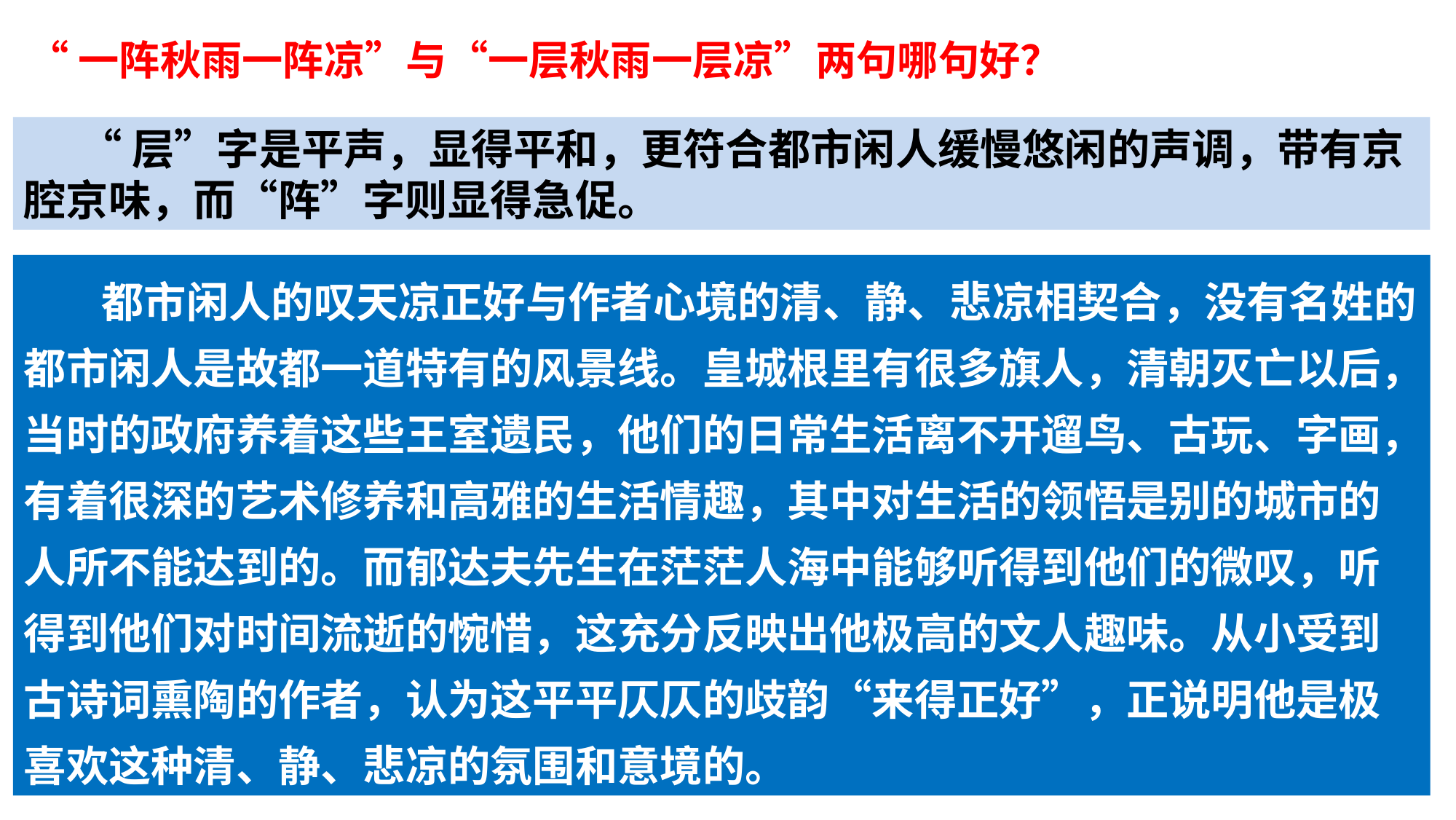

“一阵秋雨一阵凉”与“一层秋雨一层凉”两句哪句好？
  “层”字是平声，显得平和，更符合都市闲人缓慢悠闲的声调，带有京腔京味，而“阵”字则显得急促。
       都市闲人的叹天凉正好与作者心境的清、静、悲凉相契合，没有名姓的都市闲人是故都一道特有的风景线。皇城根里有很多旗人，清朝灭亡以后，当时的政府养着这些王室遗民，他们的日常生活离不开遛鸟、古玩、字画，有着很深的艺术修养和高雅的生活情趣，其中对生活的领悟是别的城市的人所不能达到的。而郁达夫先生在茫茫人海中能够听得到他们的微叹，听得到他们对时间流逝的惋惜，这充分反映出他极高的文人趣味。从小受到古诗词熏陶的作者，认为这平平仄仄的歧韵“来得正好”，正说明他是极喜欢这种清、静、悲凉的氛围和意境的。